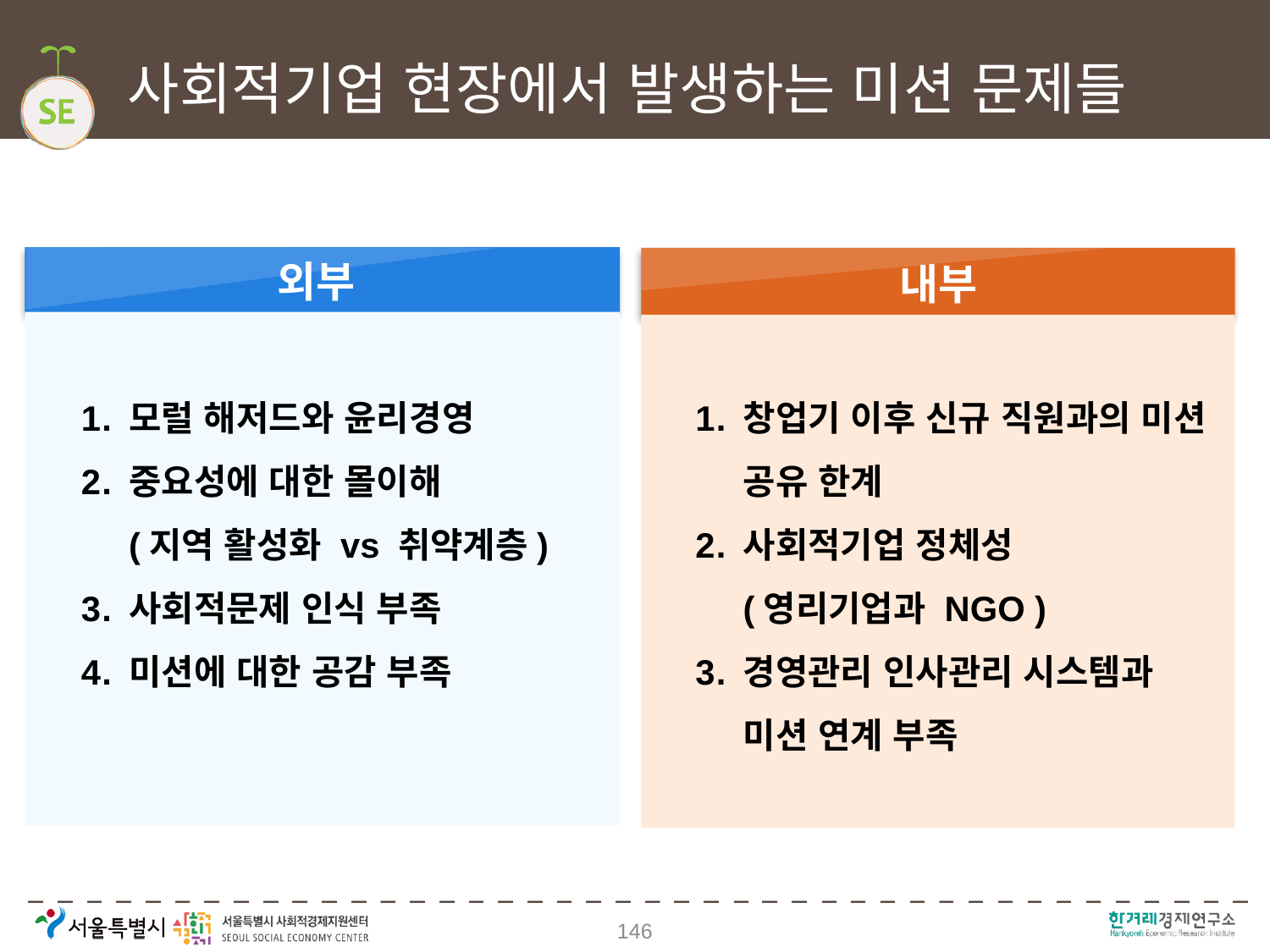

# 사회적기업 현장에서 발생하는 미션 문제들
외부

내부

모럴 해저드와 윤리경영
중요성에 대한 몰이해
(지역 활성화 vs 취약계층)
사회적문제 인식 부족
미션에 대한 공감 부족
창업기 이후 신규 직원과의 미션 공유 한계
사회적기업 정체성
(영리기업과 NGO )
경영관리 인사관리 시스템과
미션 연계 부족
146